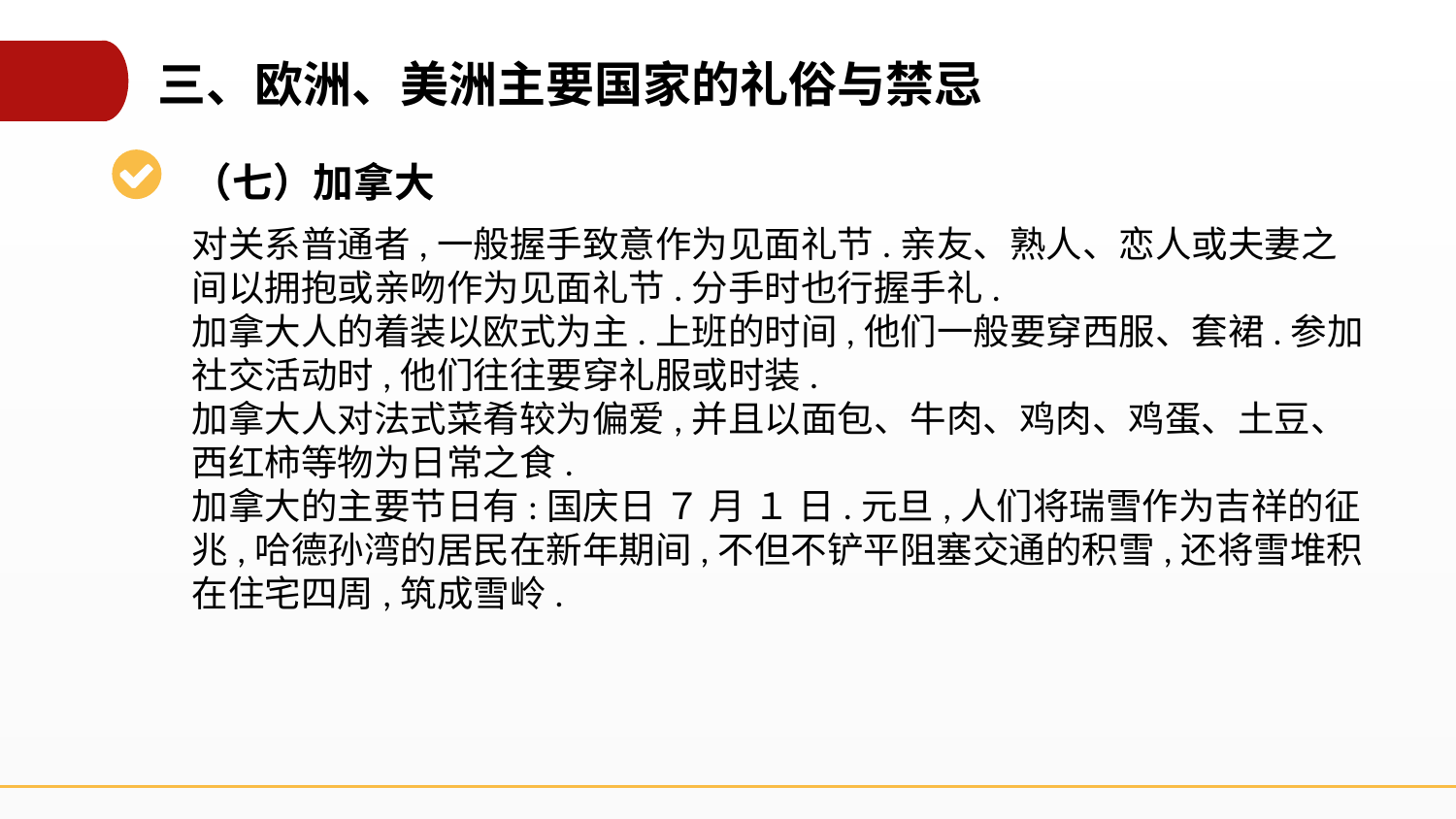

三、欧洲、美洲主要国家的礼俗与禁忌

（七）加拿大
对关系普通者,一般握手致意作为见面礼节.亲友、熟人、恋人或夫妻之间以拥抱或亲吻作为见面礼节.分手时也行握手礼.
加拿大人的着装以欧式为主.上班的时间,他们一般要穿西服、套裙.参加社交活动时,他们往往要穿礼服或时装.
加拿大人对法式菜肴较为偏爱,并且以面包、牛肉、鸡肉、鸡蛋、土豆、西红柿等物为日常之食.
加拿大的主要节日有:国庆日 ７ 月 １ 日.元旦,人们将瑞雪作为吉祥的征兆,哈德孙湾的居民在新年期间,不但不铲平阻塞交通的积雪,还将雪堆积在住宅四周,筑成雪岭.